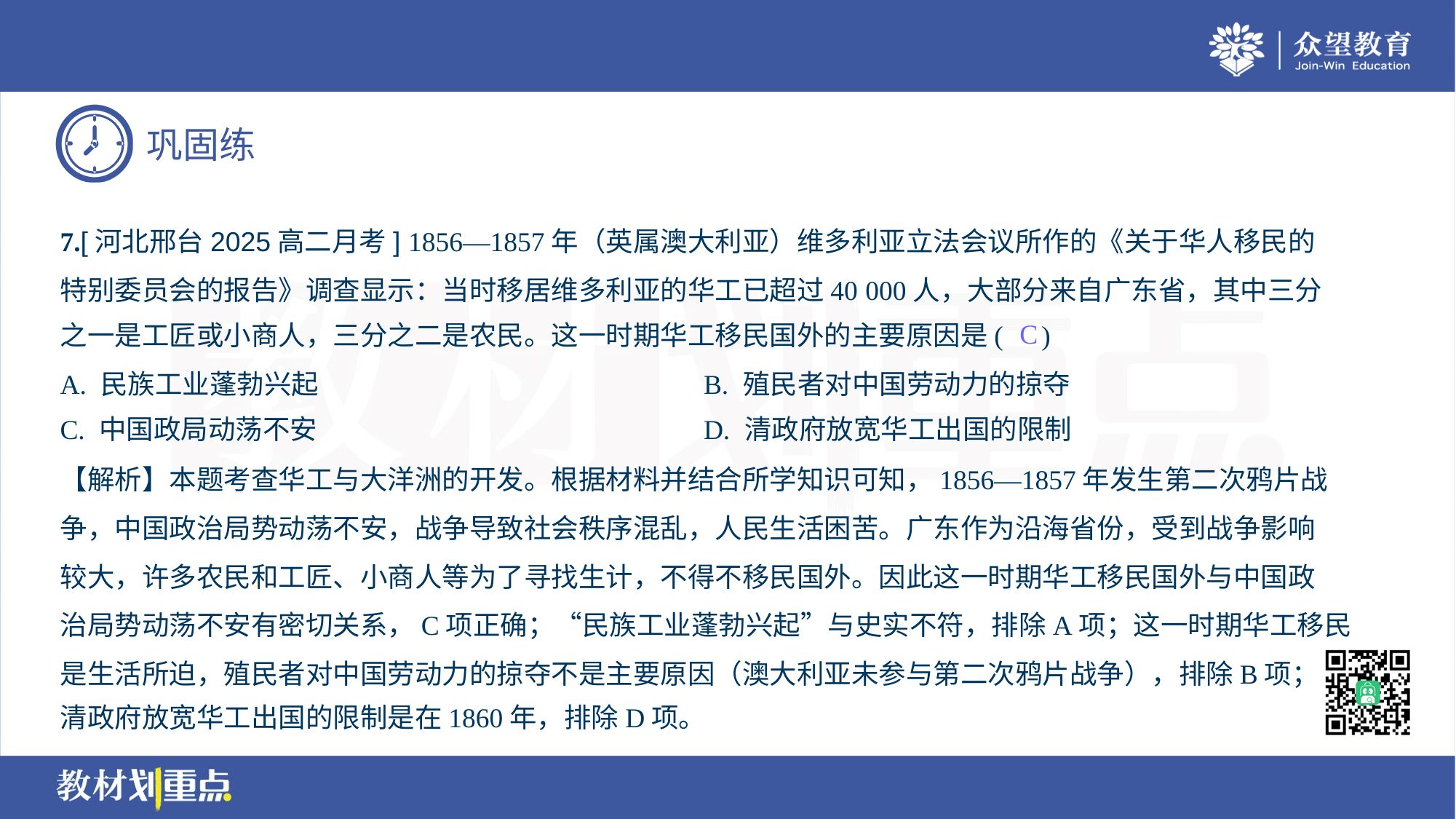

7.[河北邢台2025高二月考] 1856—1857年（英属澳大利亚）维多利亚立法会议所作的《关于华人移民的
特别委员会的报告》调查显示：当时移居维多利亚的华工已超过40 000人，大部分来自广东省，其中三分
之一是工匠或小商人，三分之二是农民。这一时期华工移民国外的主要原因是(     )
C
A. 民族工业蓬勃兴起	B. 殖民者对中国劳动力的掠夺
C. 中国政局动荡不安	D. 清政府放宽华工出国的限制
【解析】本题考查华工与大洋洲的开发。根据材料并结合所学知识可知，1856—1857年发生第二次鸦片战
争，中国政治局势动荡不安，战争导致社会秩序混乱，人民生活困苦。广东作为沿海省份，受到战争影响
较大，许多农民和工匠、小商人等为了寻找生计，不得不移民国外。因此这一时期华工移民国外与中国政
治局势动荡不安有密切关系，C项正确；“民族工业蓬勃兴起”与史实不符，排除A项；这一时期华工移民
是生活所迫，殖民者对中国劳动力的掠夺不是主要原因（澳大利亚未参与第二次鸦片战争），排除B项；
清政府放宽华工出国的限制是在1860年，排除D项。